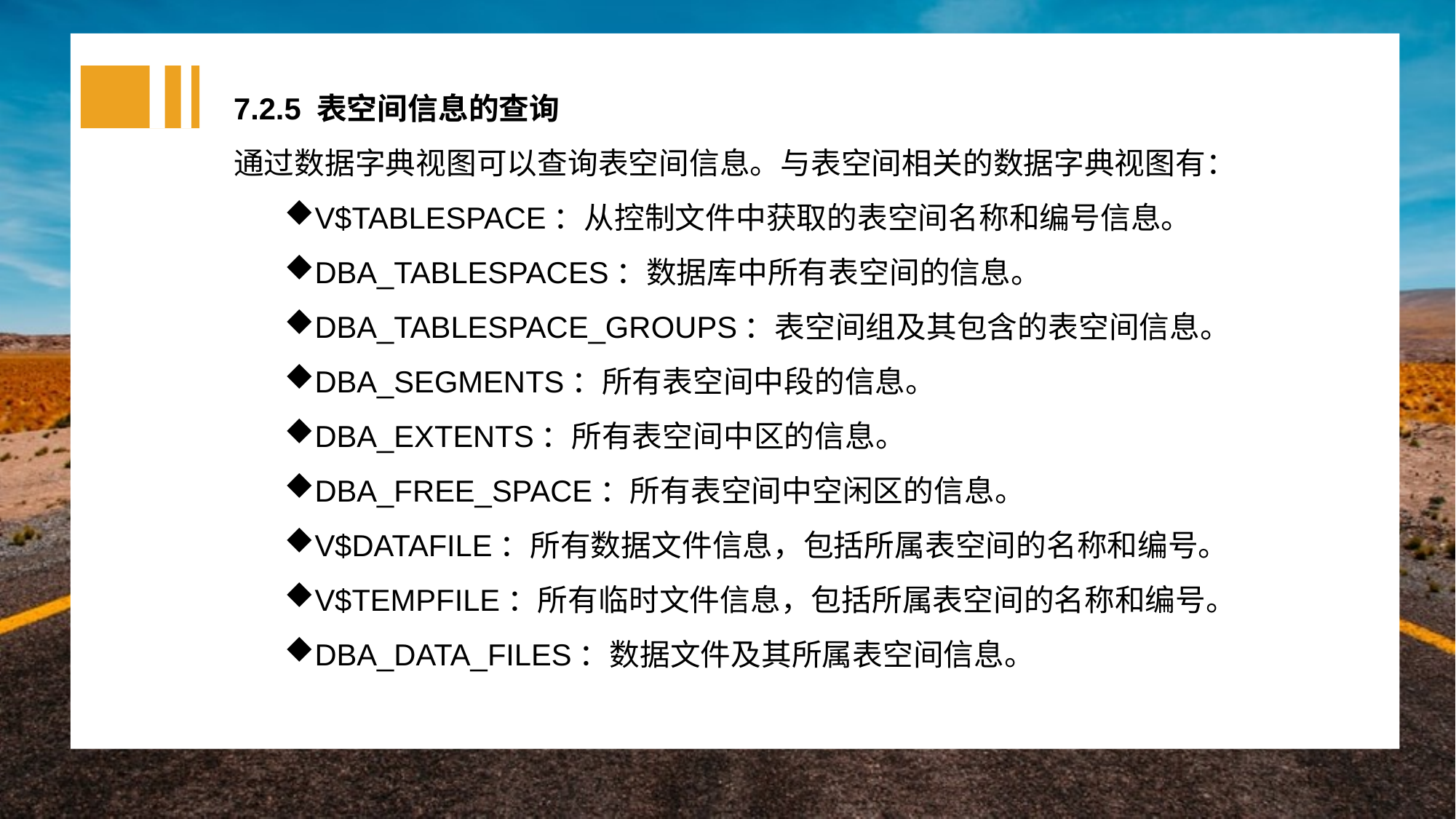

7.2.5 表空间信息的查询
通过数据字典视图可以查询表空间信息。与表空间相关的数据字典视图有：
V$TABLESPACE：从控制文件中获取的表空间名称和编号信息。
DBA_TABLESPACES：数据库中所有表空间的信息。
DBA_TABLESPACE_GROUPS：表空间组及其包含的表空间信息。
DBA_SEGMENTS：所有表空间中段的信息。
DBA_EXTENTS：所有表空间中区的信息。
DBA_FREE_SPACE：所有表空间中空闲区的信息。
V$DATAFILE：所有数据文件信息，包括所属表空间的名称和编号。
V$TEMPFILE：所有临时文件信息，包括所属表空间的名称和编号。
DBA_DATA_FILES：数据文件及其所属表空间信息。